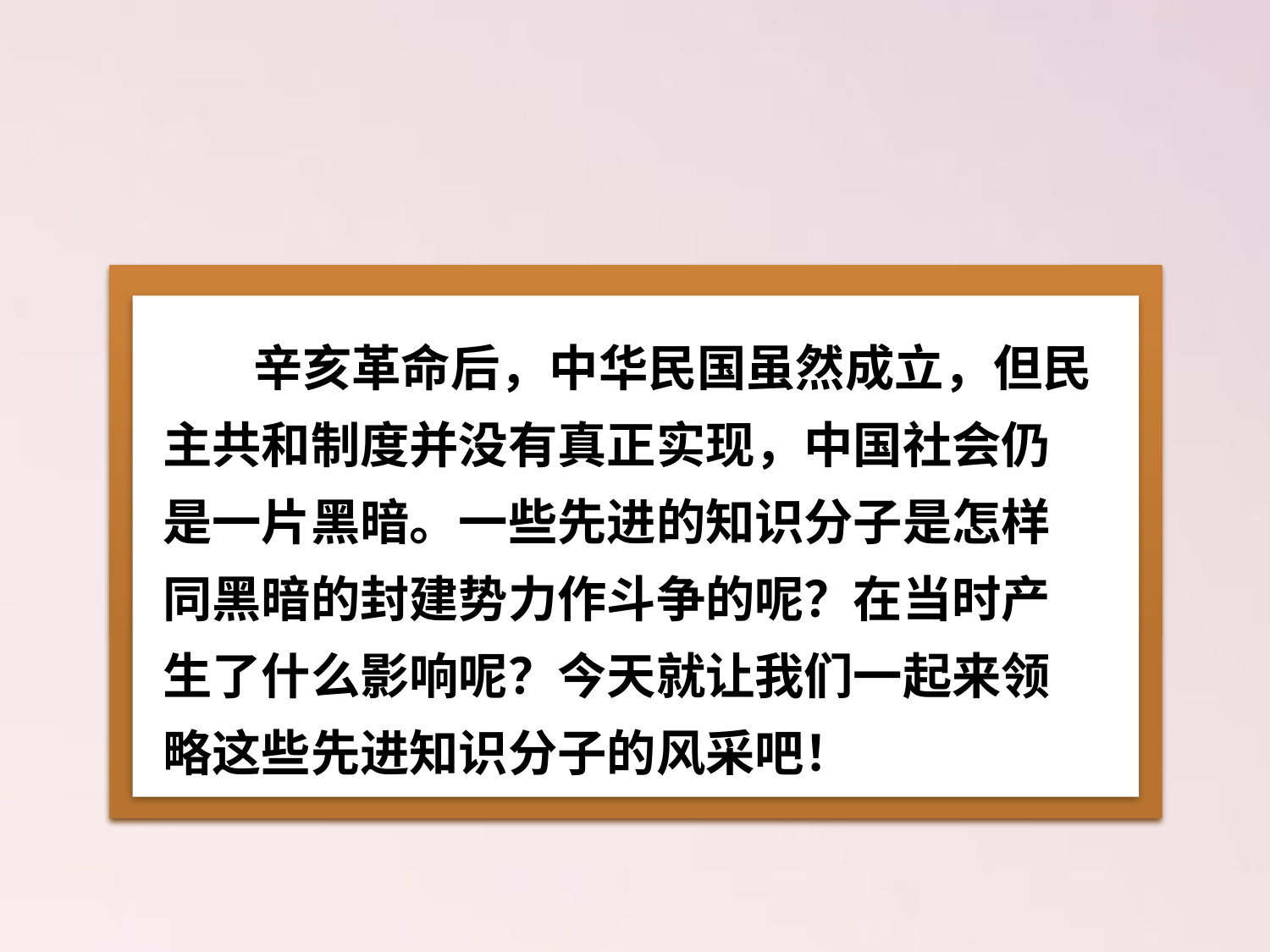

辛亥革命后，中华民国虽然成立，但民主共和制度并没有真正实现，中国社会仍是一片黑暗。一些先进的知识分子是怎样同黑暗的封建势力作斗争的呢？在当时产生了什么影响呢？今天就让我们一起来领略这些先进知识分子的风采吧！